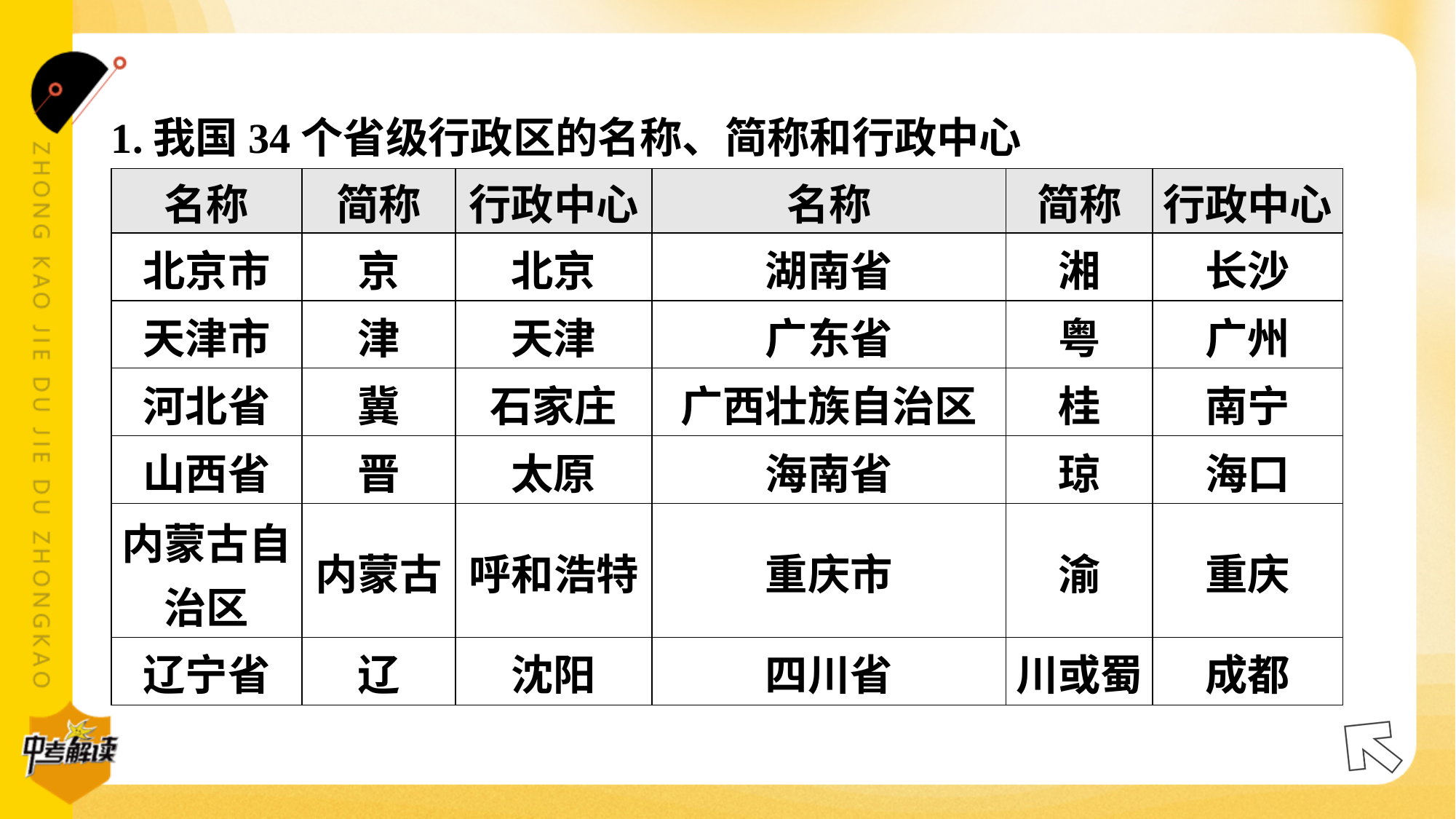

1.我国34个省级行政区的名称、简称和行政中心
| 名称 | 简称 | 行政中心 | 名称 | 简称 | 行政中心 |
| --- | --- | --- | --- | --- | --- |
| 北京市 | 京 | 北京 | 湖南省 | 湘 | 长沙 |
| 天津市 | 津 | 天津 | 广东省 | 粤 | 广州 |
| 河北省 | 冀 | 石家庄 | 广西壮族自治区 | 桂 | 南宁 |
| 山西省 | 晋 | 太原 | 海南省 | 琼 | 海口 |
| 内蒙古自 治区 | 内蒙古 | 呼和浩特 | 重庆市 | 渝 | 重庆 |
| 辽宁省 | 辽 | 沈阳 | 四川省 | 川或蜀 | 成都 |